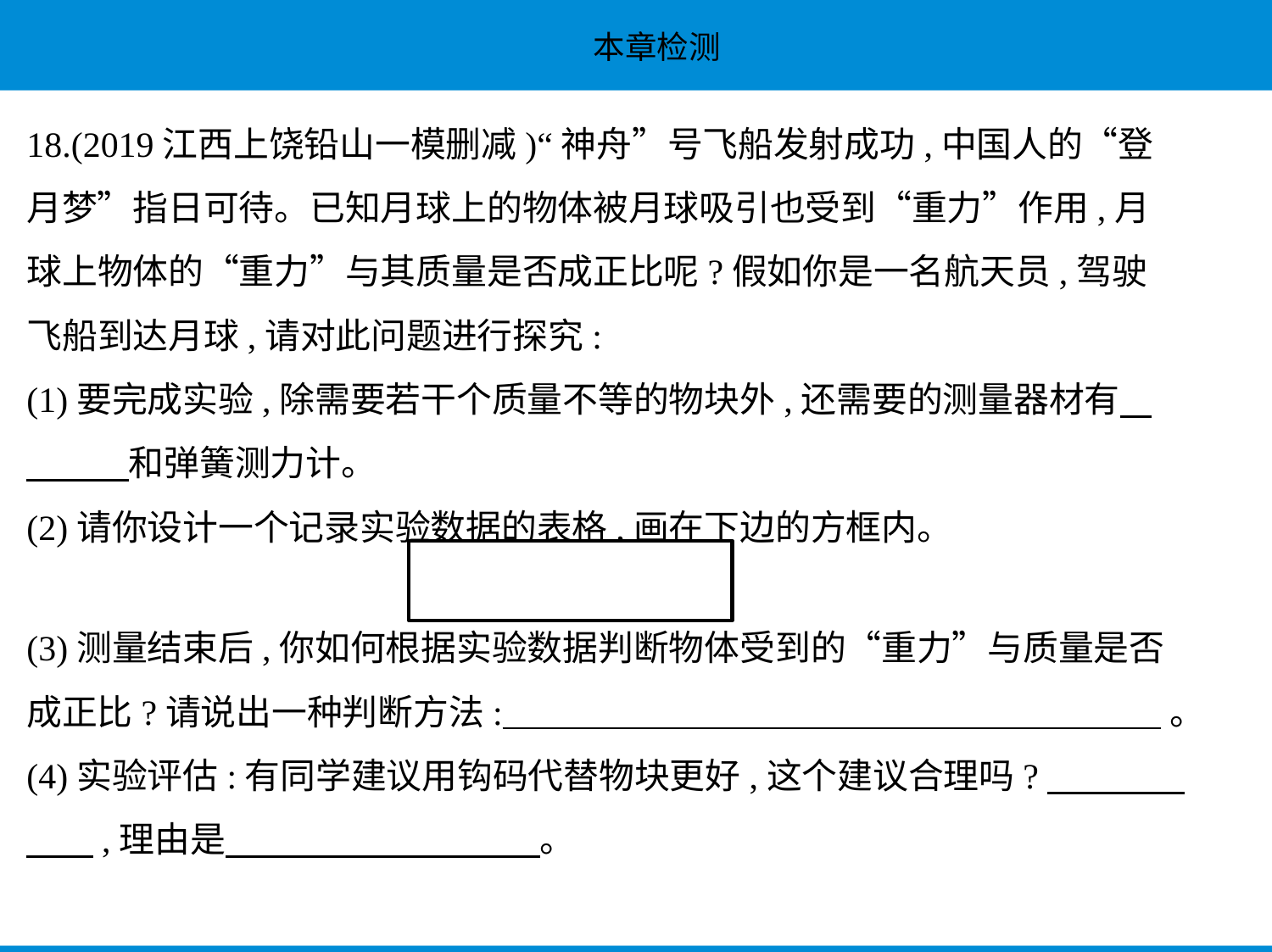

18.(2019江西上饶铅山一模删减)“神舟”号飞船发射成功,中国人的“登
月梦”指日可待。已知月球上的物体被月球吸引也受到“重力”作用,月
球上物体的“重力”与其质量是否成正比呢?假如你是一名航天员,驾驶
飞船到达月球,请对此问题进行探究:
(1)要完成实验,除需要若干个质量不等的物块外,还需要的测量器材有    
　　    和弹簧测力计。
(2)请你设计一个记录实验数据的表格,画在下边的方框内。

(3)测量结束后,你如何根据实验数据判断物体受到的“重力”与质量是否
成正比?请说出一种判断方法:                                                                          。
(4)实验评估:有同学建议用钩码代替物块更好,这个建议合理吗?　　　    
　    ,理由是　　　　　　　　    。